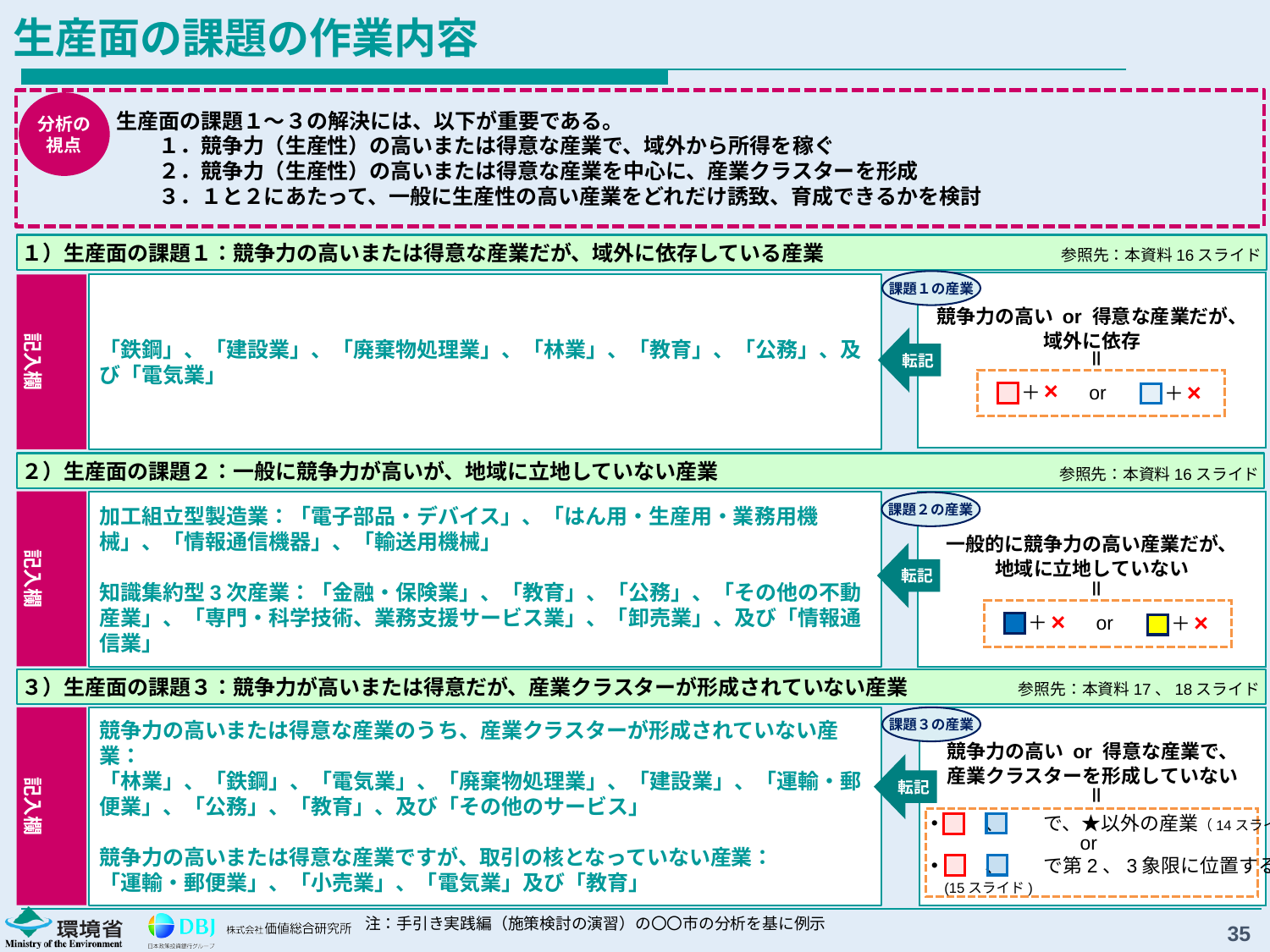

# 生産面の課題の作業内容
生産面の課題１～３の解決には、以下が重要である。
　　１．競争力（生産性）の高いまたは得意な産業で、域外から所得を稼ぐ
　　２．競争力（生産性）の高いまたは得意な産業を中心に、産業クラスターを形成
　　３．１と２にあたって、一般に生産性の高い産業をどれだけ誘致、育成できるかを検討
分析の
視点
参照先：本資料16スライド
１）生産面の課題１：競争力の高いまたは得意な産業だが、域外に依存している産業
課題１の産業

記入欄
「鉄鋼」、「建設業」、「廃棄物処理業」、「林業」、「教育」、「公務」、及び「電気業」
競争力の高い or 得意な産業だが、
域外に依存

転記
＝

＋
×

or
＋
×

２）生産面の課題２：一般に競争力が高いが、地域に立地していない産業
参照先：本資料16スライド
記入欄
加工組立型製造業：「電子部品・デバイス」、「はん用・生産用・業務用機械」、「情報通信機器」、「輸送用機械」

知識集約型3次産業：「金融・保険業」、「教育」、「公務」、「その他の不動産業」、「専門・科学技術、業務支援サービス業」、「卸売業」、及び「情報通信業」

課題２の産業
一般的に競争力の高い産業だが、
地域に立地していない

転記
＝

＋
×

or
＋
×

参照先：本資料17、18スライド
３）生産面の課題３：競争力が高いまたは得意だが、産業クラスターが形成されていない産業
課題３の産業

競争力の高いまたは得意な産業のうち、産業クラスターが形成されていない産業：
「林業」、「鉄鋼」、「電気業」、「廃棄物処理業」、「建設業」、「運輸・郵便業」、「公務」、「教育」、及び「その他のサービス」

競争力の高いまたは得意な産業ですが、取引の核となっていない産業：
「運輸・郵便業」、「小売業」、「電気業」及び「教育」
記入欄
競争力の高い or 得意な産業で、
産業クラスターを形成していない

転記
＝
　　、　　で、★以外の産業（14スライド）

　　、　　で第2、3象限に位置する産業
or

(15スライド)

注：手引き実践編（施策検討の演習）の〇〇市の分析を基に例示
35